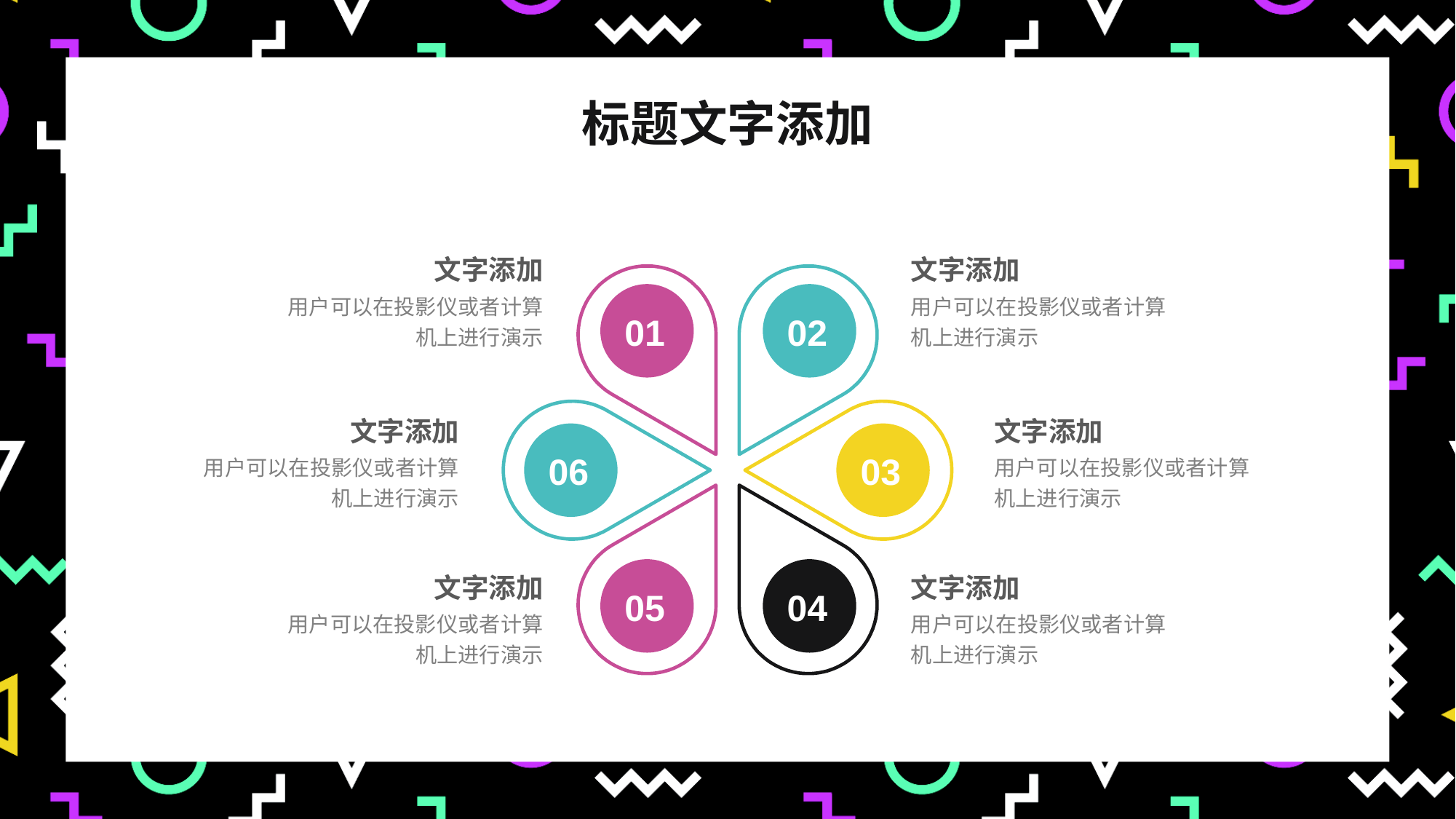

标题文字添加
文字添加
用户可以在投影仪或者计算机上进行演示
文字添加
用户可以在投影仪或者计算机上进行演示

01
02

06
03

05
04
文字添加
用户可以在投影仪或者计算机上进行演示
文字添加
用户可以在投影仪或者计算机上进行演示
文字添加
用户可以在投影仪或者计算机上进行演示
文字添加
用户可以在投影仪或者计算机上进行演示